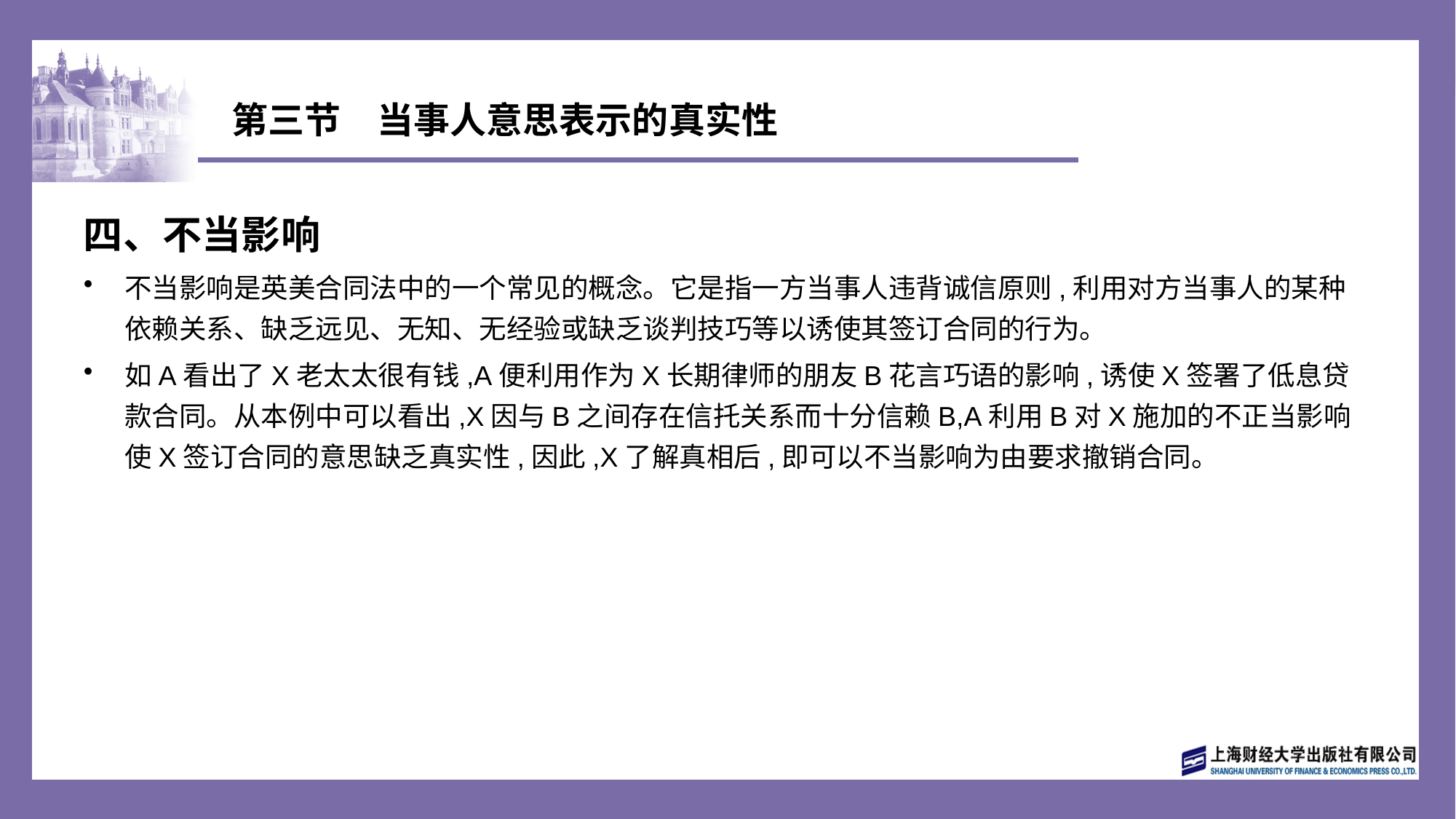

# 第三节　当事人意思表示的真实性
四、不当影响
不当影响是英美合同法中的一个常见的概念。它是指一方当事人违背诚信原则,利用对方当事人的某种依赖关系、缺乏远见、无知、无经验或缺乏谈判技巧等以诱使其签订合同的行为。
如A看出了X老太太很有钱,A便利用作为X长期律师的朋友B花言巧语的影响,诱使X签署了低息贷款合同。从本例中可以看出,X因与B之间存在信托关系而十分信赖B,A利用B对X施加的不正当影响使X签订合同的意思缺乏真实性,因此,X了解真相后,即可以不当影响为由要求撤销合同。